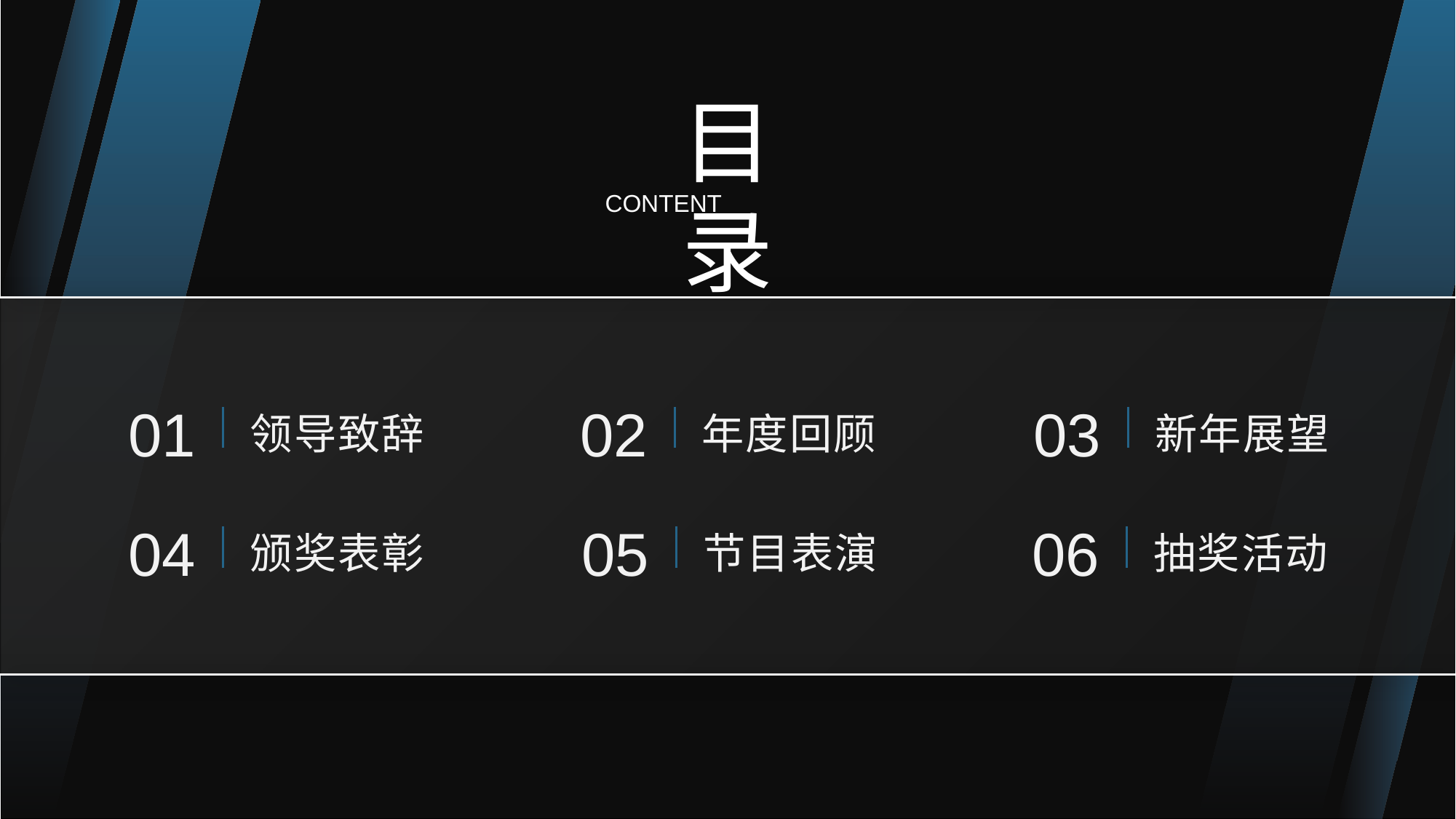

目录
CONTENT

01
02
03
领导致辞
年度回顾
新年展望
04
05
节目表演
06
颁奖表彰
抽奖活动